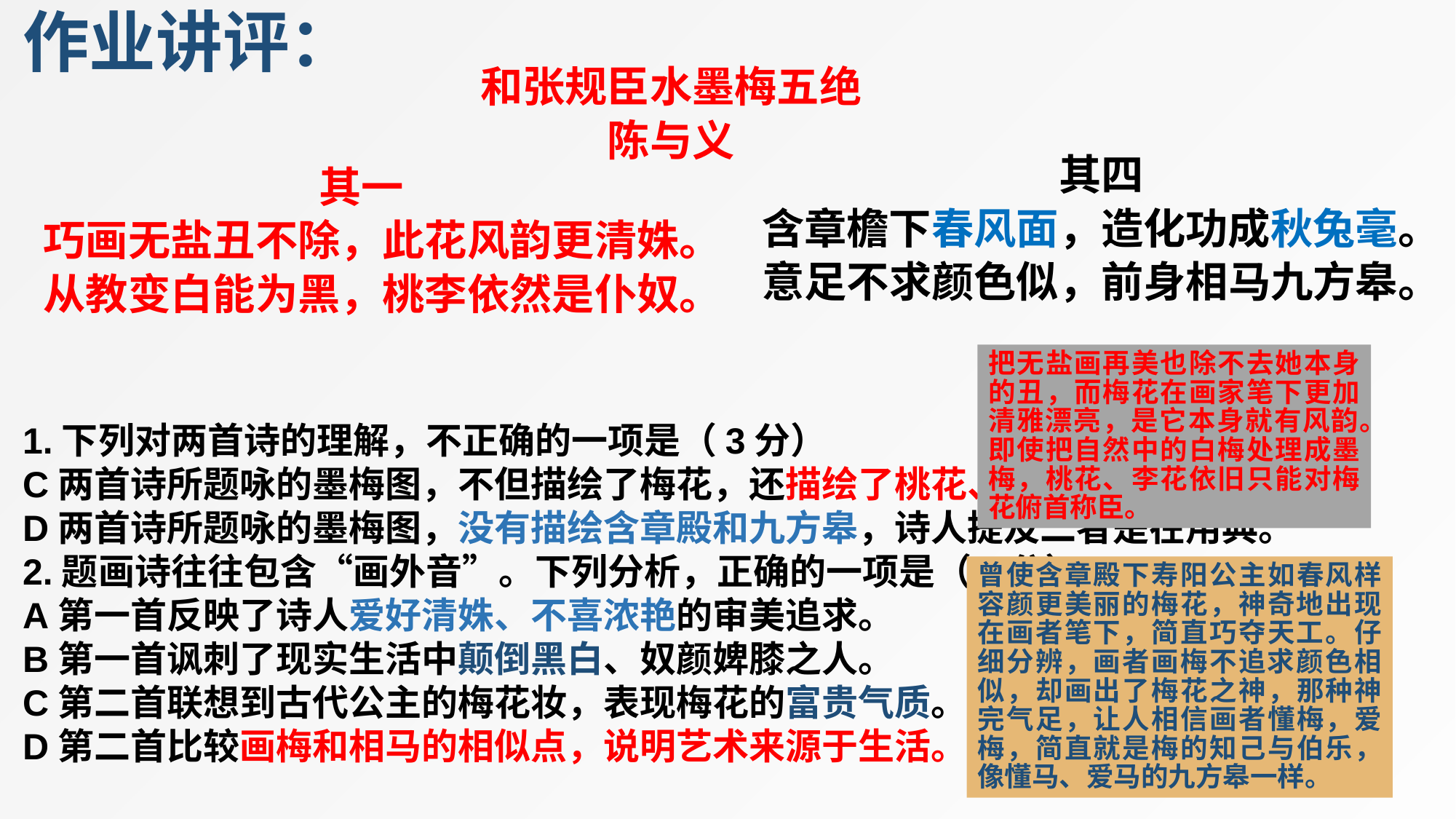

作业讲评：
和张规臣水墨梅五绝
陈与义

其四
含章檐下春风面，造化功成秋兔毫。
意足不求颜色似，前身相马九方皋。
其一
巧画无盐丑不除，此花风韵更清姝。
从教变白能为黑，桃李依然是仆奴。
把无盐画再美也除不去她本身的丑，而梅花在画家笔下更加清雅漂亮，是它本身就有风韵。即使把自然中的白梅处理成墨梅，桃花、李花依旧只能对梅花俯首称臣。
1.下列对两首诗的理解，不正确的一项是（3分）
C两首诗所题咏的墨梅图，不但描绘了梅花，还描绘了桃花、李花，对比鲜明。
D两首诗所题咏的墨梅图，没有描绘含章殿和九方皋，诗人提及二者是在用典。
2.题画诗往往包含“画外音”。下列分析，正确的一项是（3分）
A第一首反映了诗人爱好清姝、不喜浓艳的审美追求。
B第一首讽刺了现实生活中颠倒黑白、奴颜婢膝之人。
C第二首联想到古代公主的梅花妆，表现梅花的富贵气质。
D第二首比较画梅和相马的相似点，说明艺术来源于生活。
曾使含章殿下寿阳公主如春风样容颜更美丽的梅花，神奇地出现在画者笔下，简直巧夺天工。仔细分辨，画者画梅不追求颜色相似，却画出了梅花之神，那种神完气足，让人相信画者懂梅，爱梅，简直就是梅的知己与伯乐，像懂马、爱马的九方皋一样。